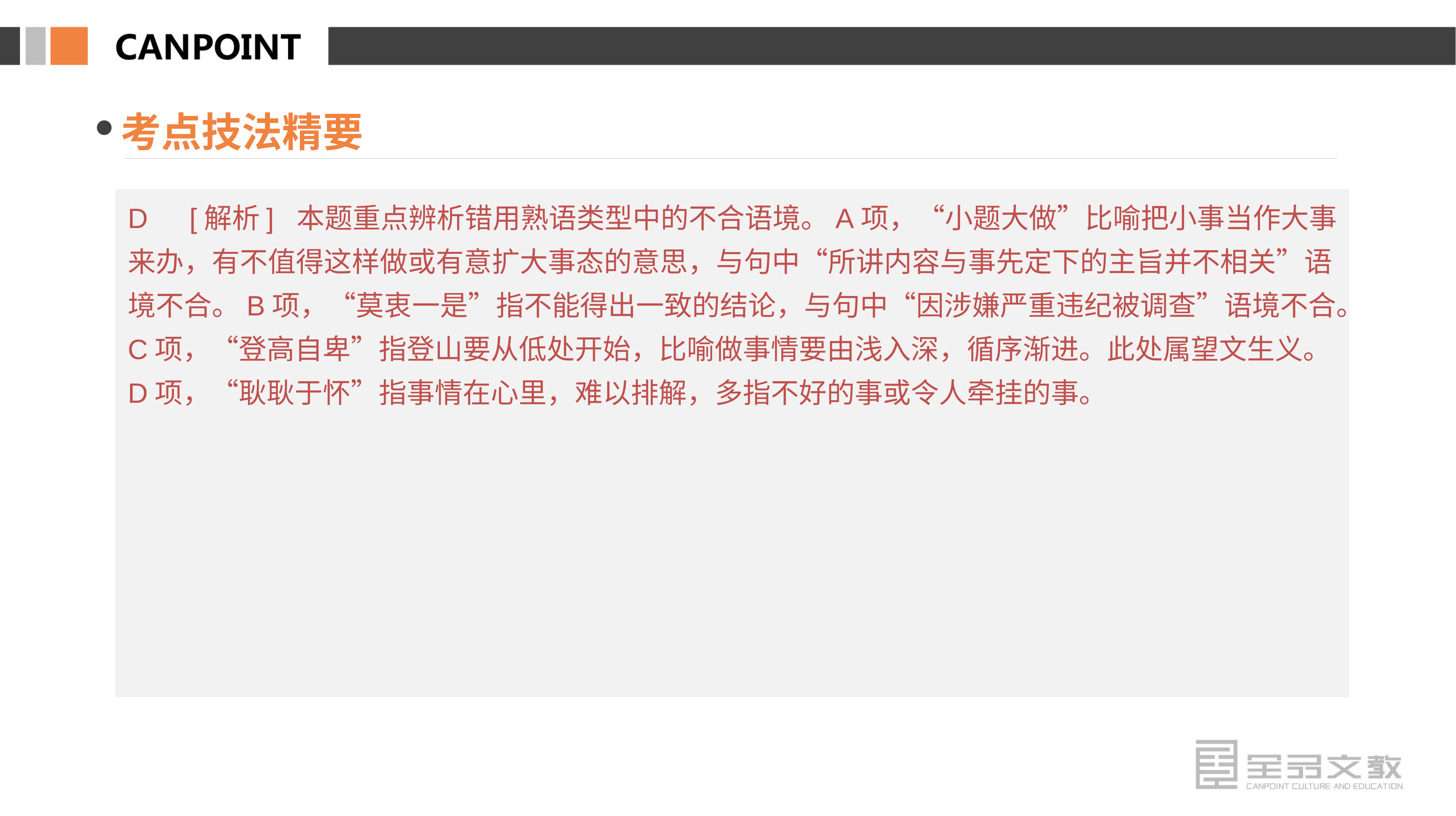

考点技法精要

D　[解析]  本题重点辨析错用熟语类型中的不合语境。A项，“小题大做”比喻把小事当作大事来办，有不值得这样做或有意扩大事态的意思，与句中“所讲内容与事先定下的主旨并不相关”语境不合。B项，“莫衷一是”指不能得出一致的结论，与句中“因涉嫌严重违纪被调查”语境不合。C项，“登高自卑”指登山要从低处开始，比喻做事情要由浅入深，循序渐进。此处属望文生义。D项，“耿耿于怀”指事情在心里，难以排解，多指不好的事或令人牵挂的事。